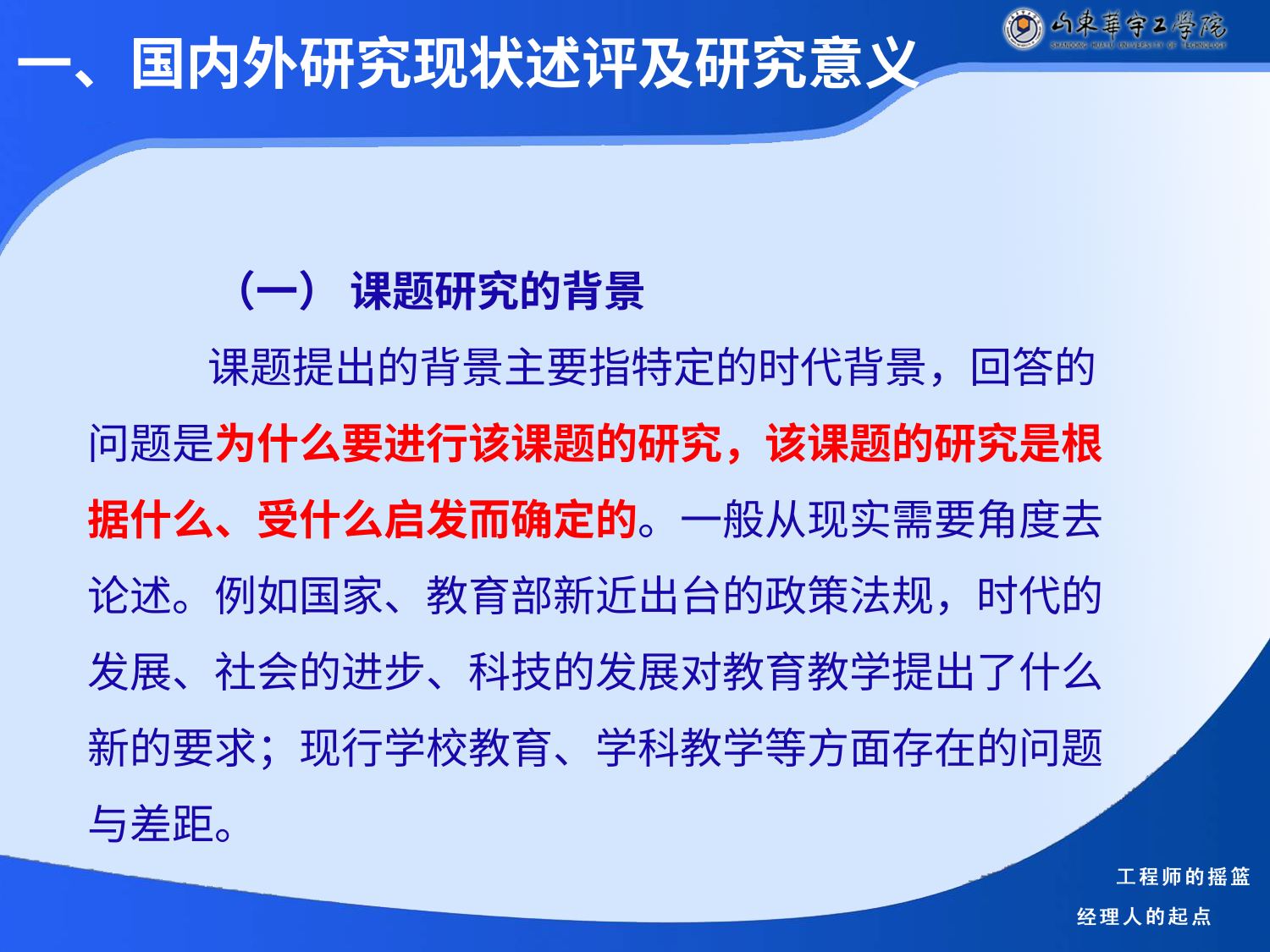

一、国内外研究现状述评及研究意义

       （一） 课题研究的背景
        课题提出的背景主要指特定的时代背景，回答的问题是为什么要进行该课题的研究，该课题的研究是根据什么、受什么启发而确定的。一般从现实需要角度去论述。例如国家、教育部新近出台的政策法规，时代的发展、社会的进步、科技的发展对教育教学提出了什么新的要求；现行学校教育、学科教学等方面存在的问题与差距。